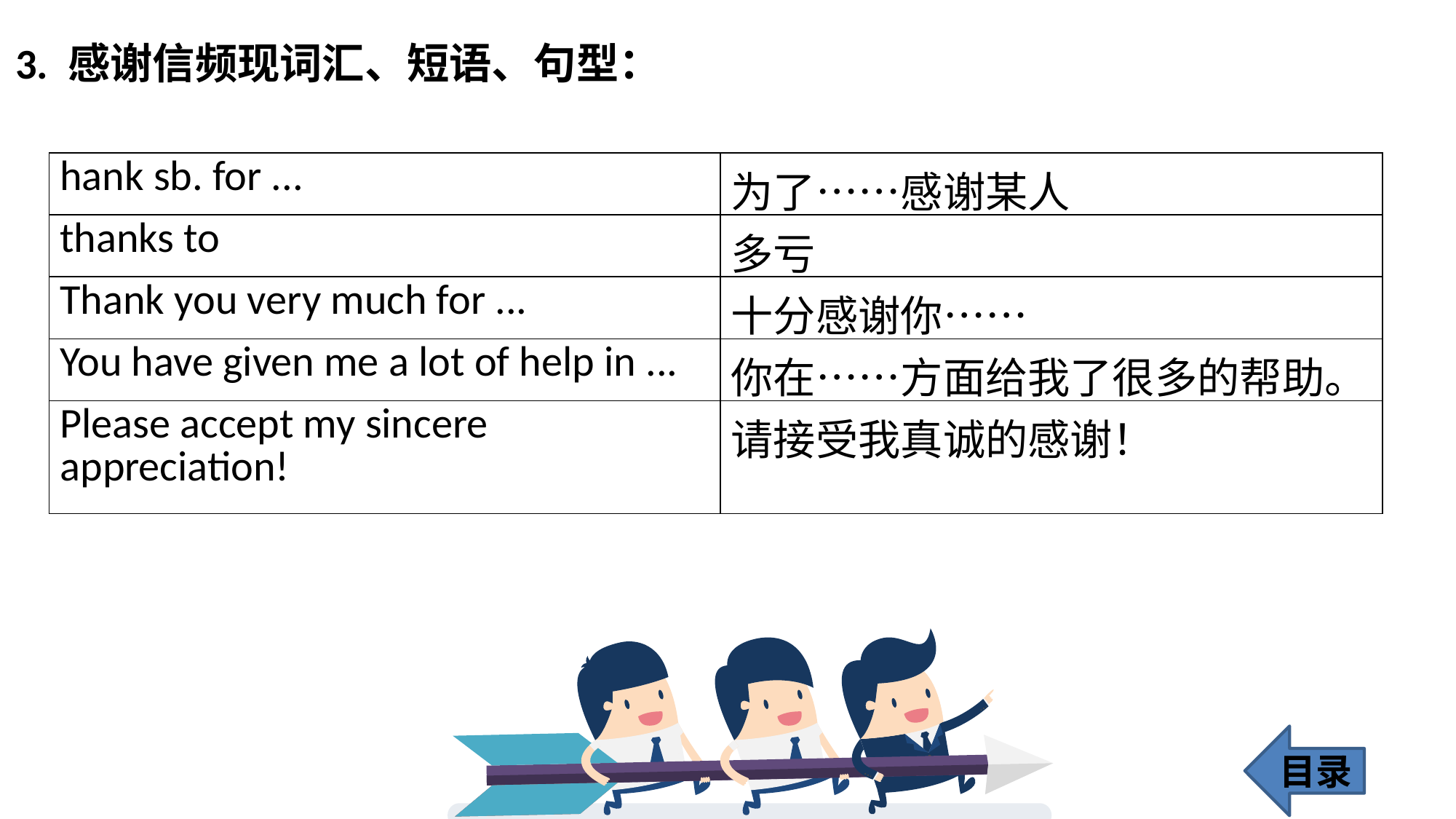

3. 感谢信频现词汇、短语、句型：
| hank sb. for ... | 为了……感谢某人 |
| --- | --- |
| thanks to | 多亏 |
| Thank you very much for ... | 十分感谢你…… |
| You have given me a lot of help in ... | 你在……方面给我了很多的帮助。 |
| Please accept my sincere appreciation! | 请接受我真诚的感谢！ |

目录
113